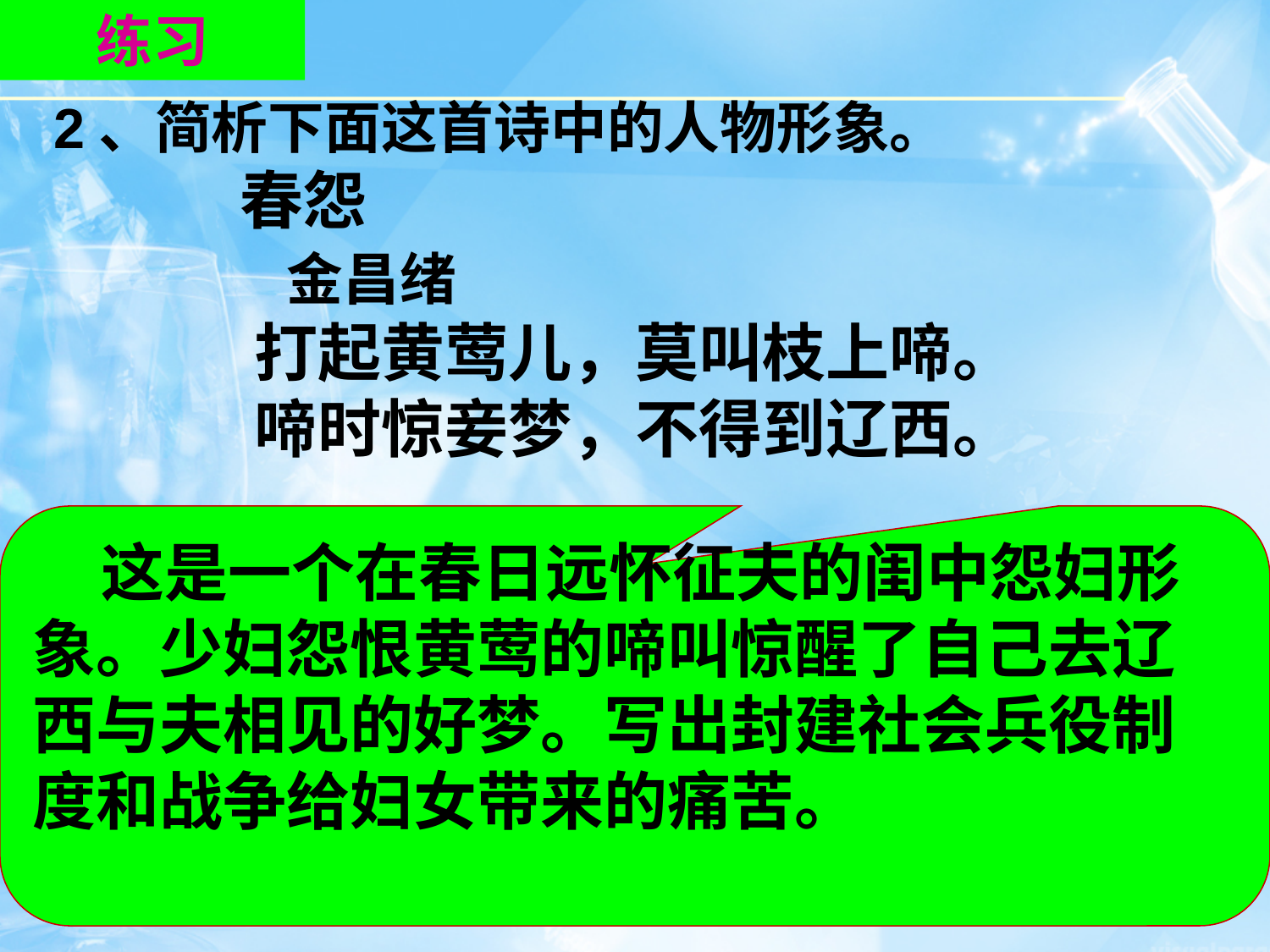

练习
   2、简析下面这首诗中的人物形象。
               春怨
                  金昌绪
打起黄莺儿，莫叫枝上啼。
啼时惊妾梦，不得到辽西。
     这是一个在春日远怀征夫的闺中怨妇形象。少妇怨恨黄莺的啼叫惊醒了自己去辽西与夫相见的好梦。写出封建社会兵役制度和战争给妇女带来的痛苦。